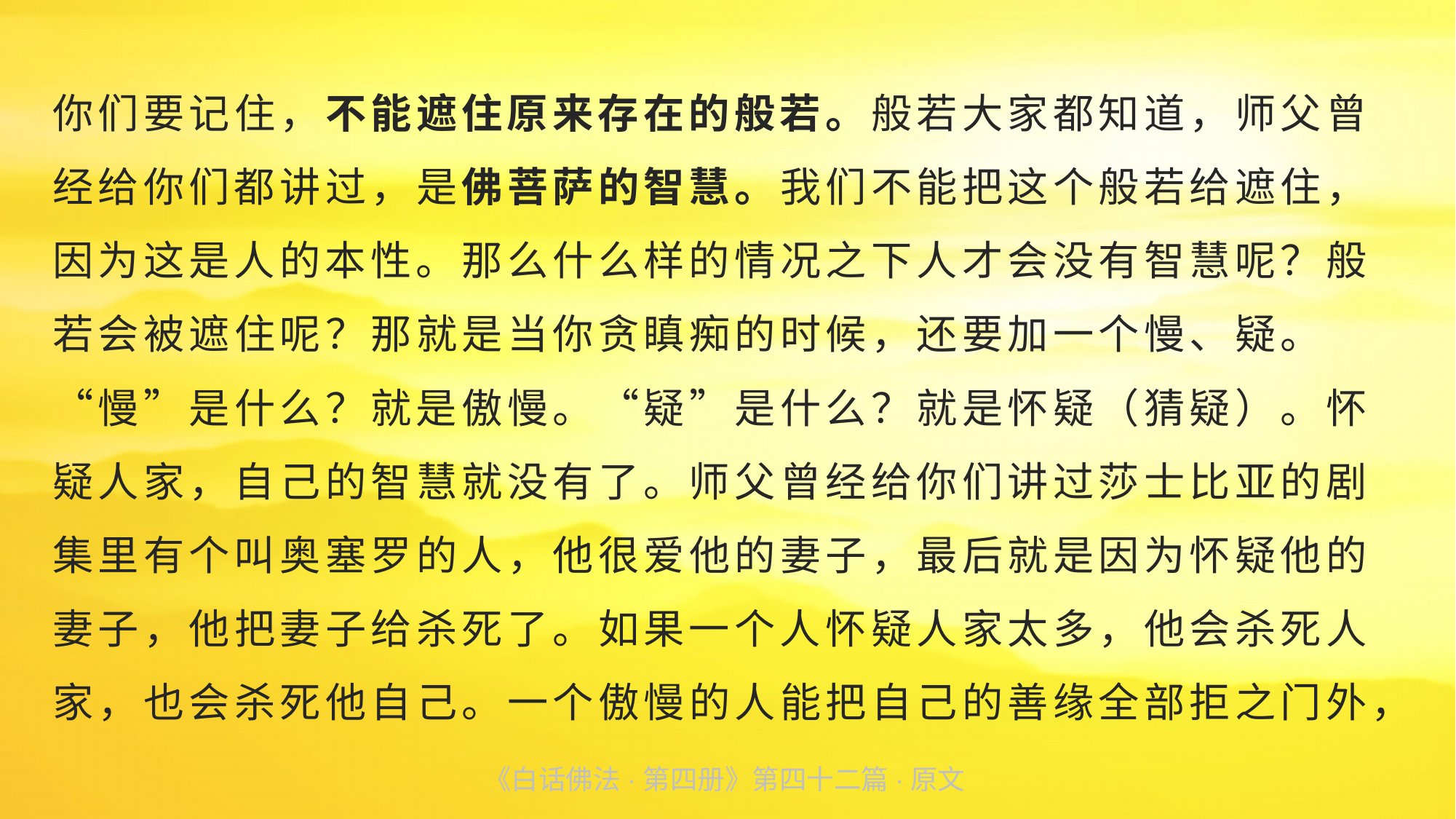

你们要记住，不能遮住原来存在的般若。般若大家都知道，师父曾经给你们都讲过，是佛菩萨的智慧。我们不能把这个般若给遮住，因为这是人的本性。那么什么样的情况之下人才会没有智慧呢？般若会被遮住呢？那就是当你贪瞋痴的时候，还要加一个慢、疑。“慢”是什么？就是傲慢。“疑”是什么？就是怀疑（猜疑）。怀疑人家，自己的智慧就没有了。师父曾经给你们讲过莎士比亚的剧集里有个叫奥塞罗的人，他很爱他的妻子，最后就是因为怀疑他的妻子，他把妻子给杀死了。如果一个人怀疑人家太多，他会杀死人家，也会杀死他自己。一个傲慢的人能把自己的善缘全部拒之门外，
《白话佛法·第四册》第四十二篇·原文